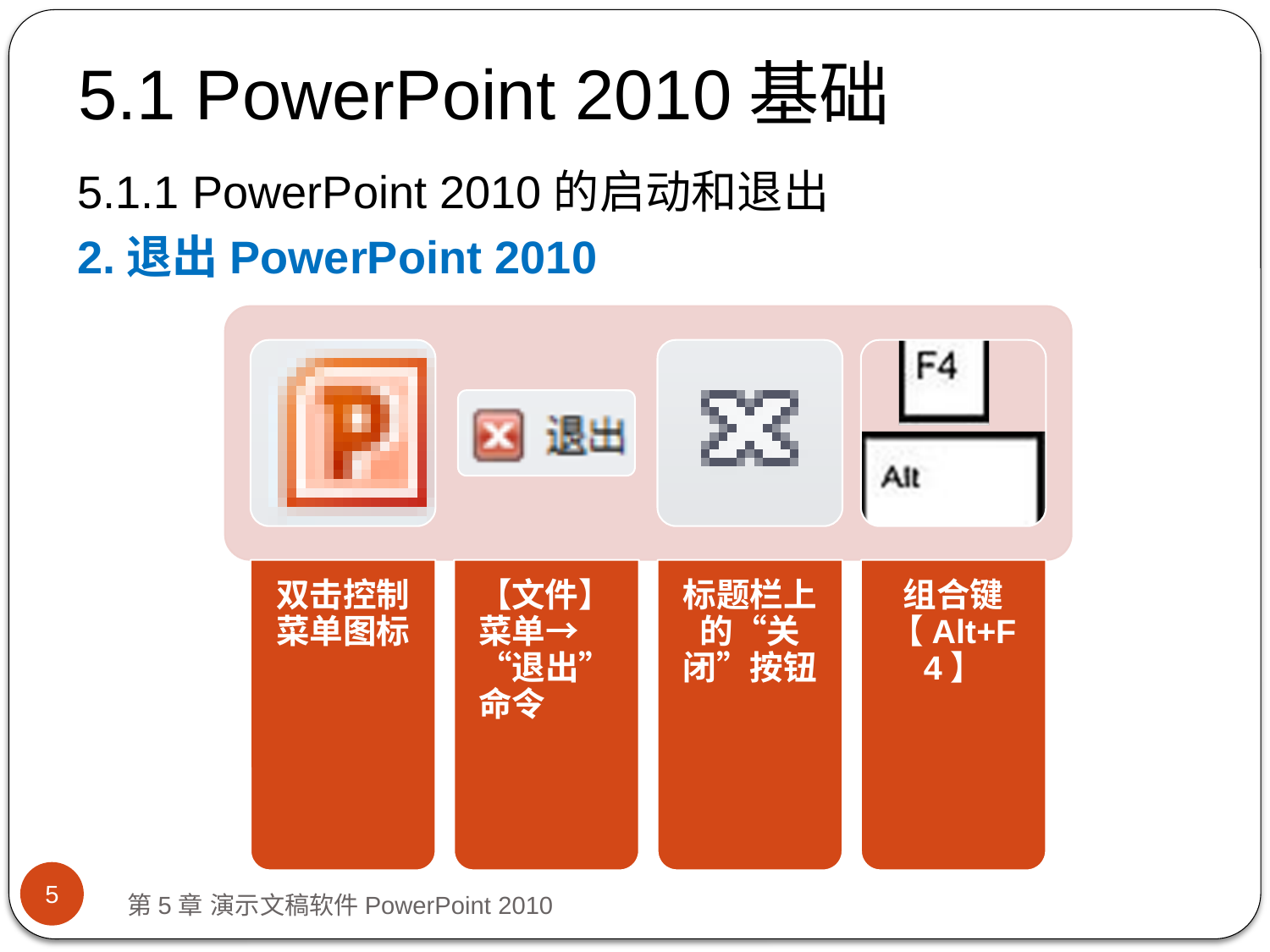

# 5.1 PowerPoint 2010基础
5.1.1 PowerPoint 2010的启动和退出
2.退出PowerPoint 2010

双击控制菜单图标
【文件】菜单→“退出”命令
标题栏上的“关闭”按钮
组合键【Alt+F4】
5
第5章 演示文稿软件PowerPoint 2010